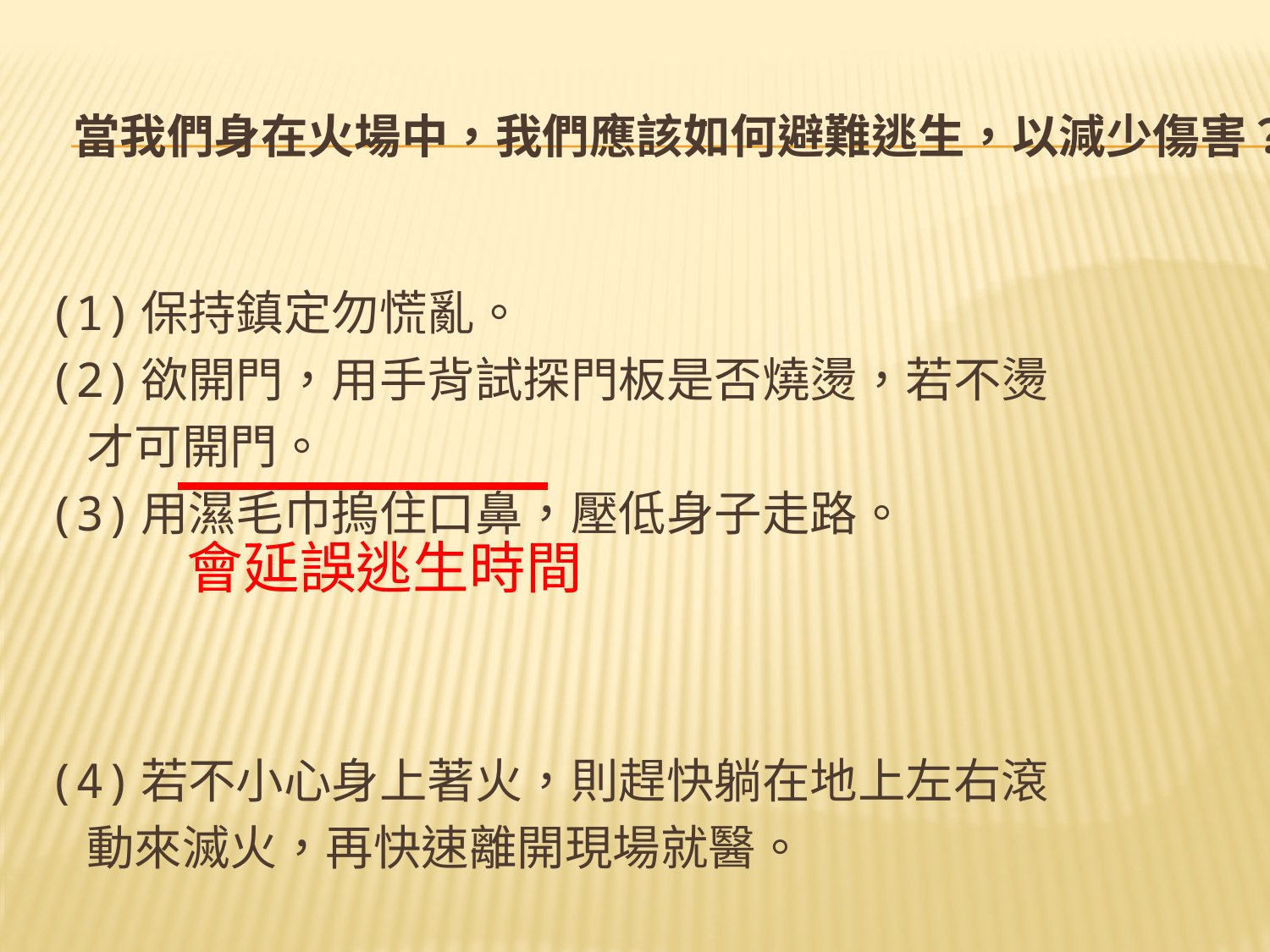

# 當我們身在火場中，我們應該如何避難逃生，以減少傷害？
(1)保持鎮定勿慌亂。
(2)欲開門，用手背試探門板是否燒燙，若不燙
   才可開門。
(3)用濕毛巾摀住口鼻，壓低身子走路。

(4)若不小心身上著火，則趕快躺在地上左右滾
   動來滅火，再快速離開現場就醫。

會延誤逃生時間